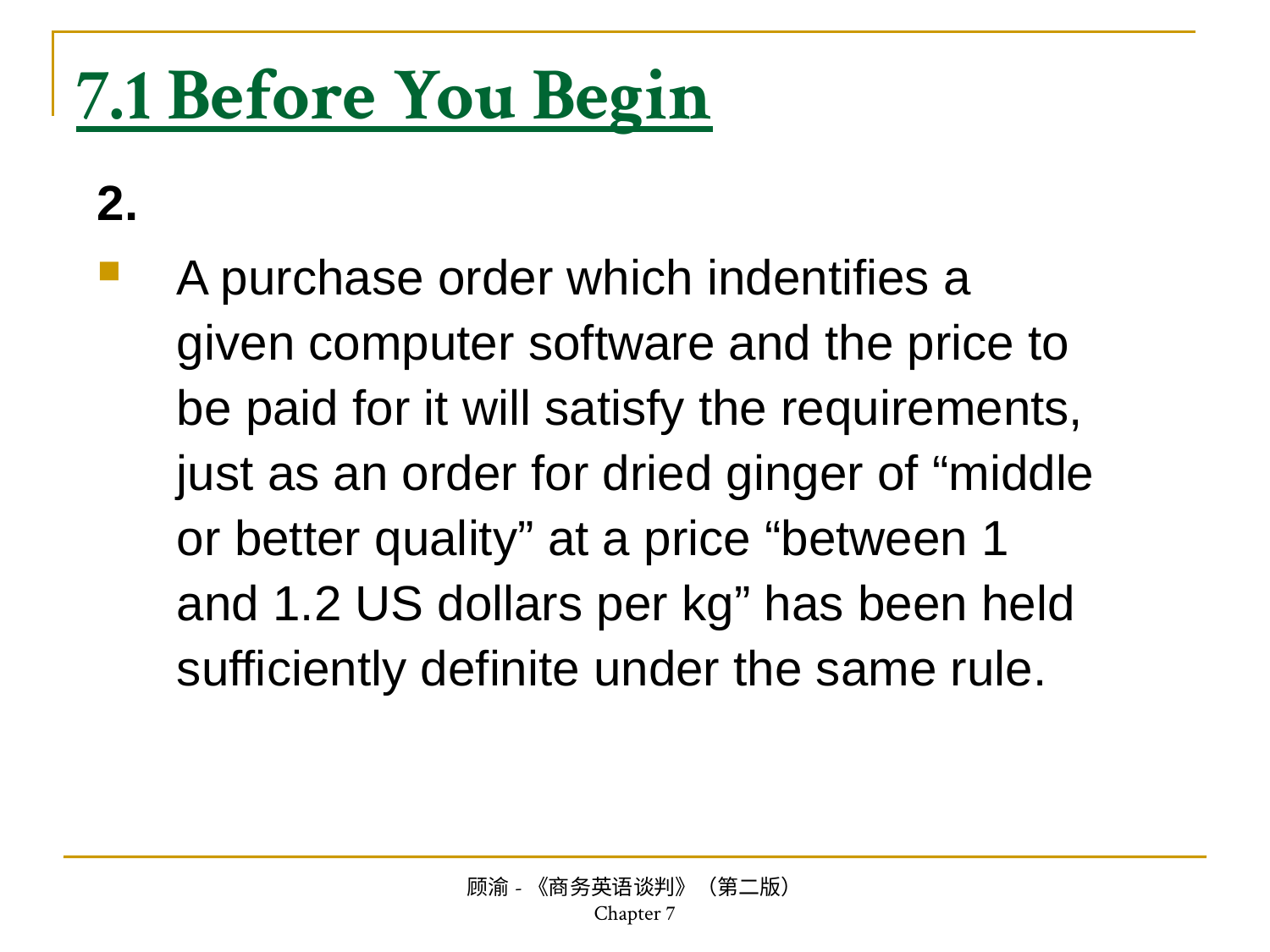

# 7.1 Before You Begin
2.
A purchase order which indentifies a given computer software and the price to be paid for it will satisfy the requirements, just as an order for dried ginger of “middle or better quality” at a price “between 1 and 1.2 US dollars per kg” has been held sufficiently definite under the same rule.

10
顾渝-《商务英语谈判》（第二版） Chapter 7